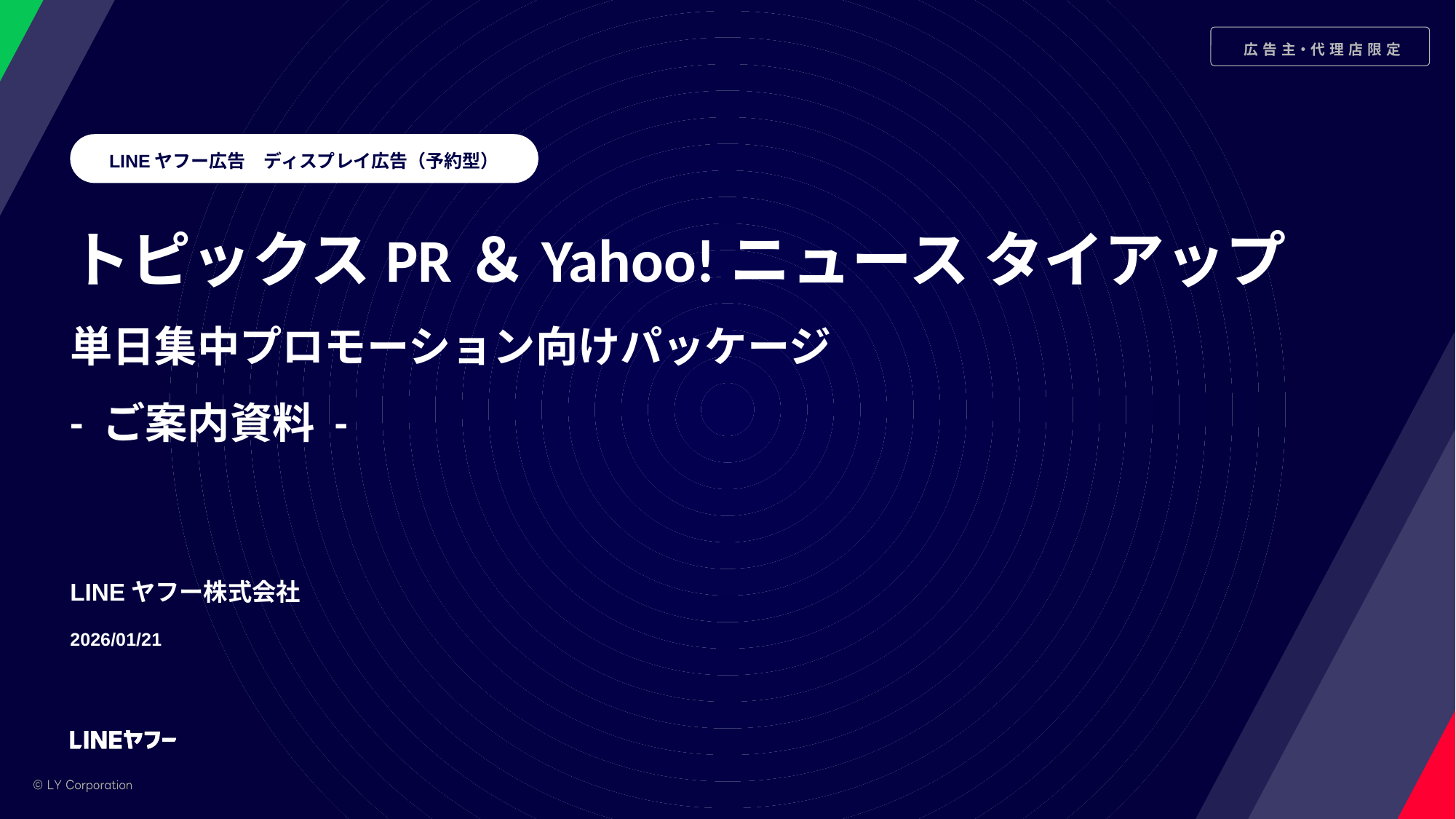

LINEヤフー広告　ディスプレイ広告（予約型）
トピックスPR＆Yahoo!ニュース タイアップ
単日集中プロモーション向けパッケージ
- ご案内資料 -
LINEヤフー株式会社
2026/01/21